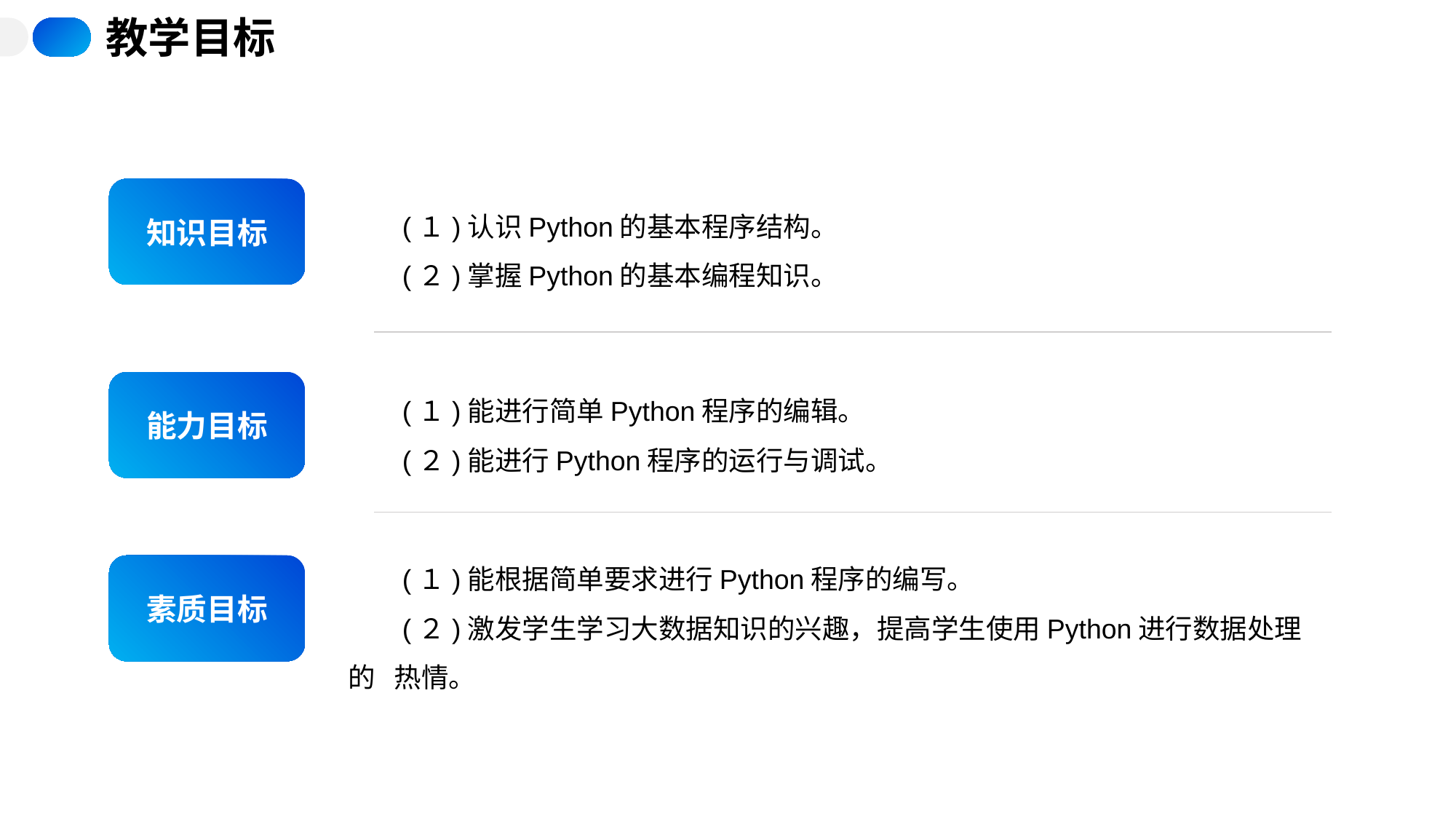

教学目标
知识目标
(１)认识Python的基本程序结构。
(２)掌握Python的基本编程知识。
能力目标
(１)能进行简单Python程序的编辑。
(２)能进行Python程序的运行与调试。
(１)能根据简单要求进行Python程序的编写。
(２)激发学生学习大数据知识的兴趣，提高学生使用Python进行数据处理的   热情。
素质目标